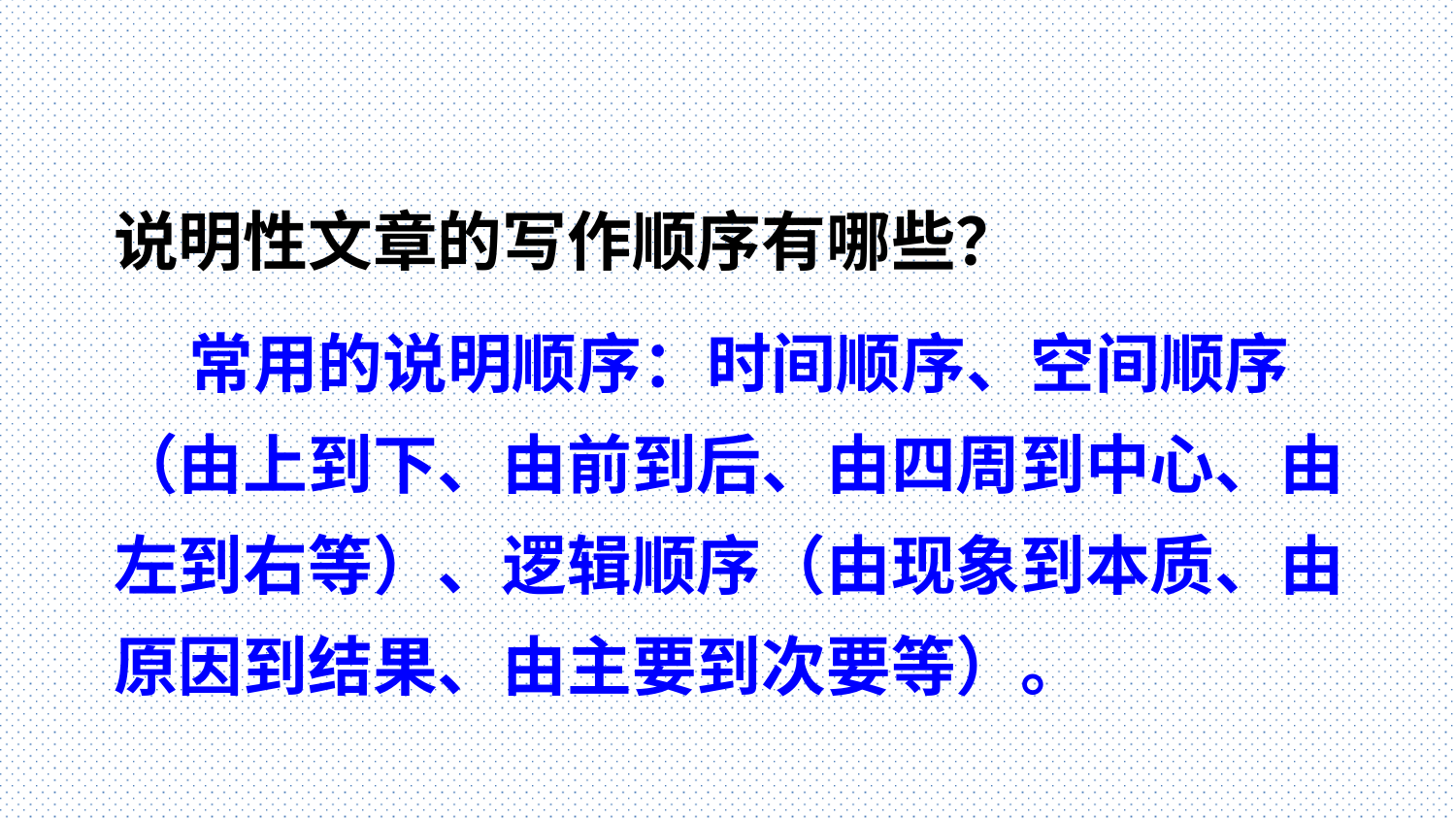

说明性文章的写作顺序有哪些？
    常用的说明顺序：时间顺序、空间顺序（由上到下、由前到后、由四周到中心、由左到右等）、逻辑顺序（由现象到本质、由原因到结果、由主要到次要等）。